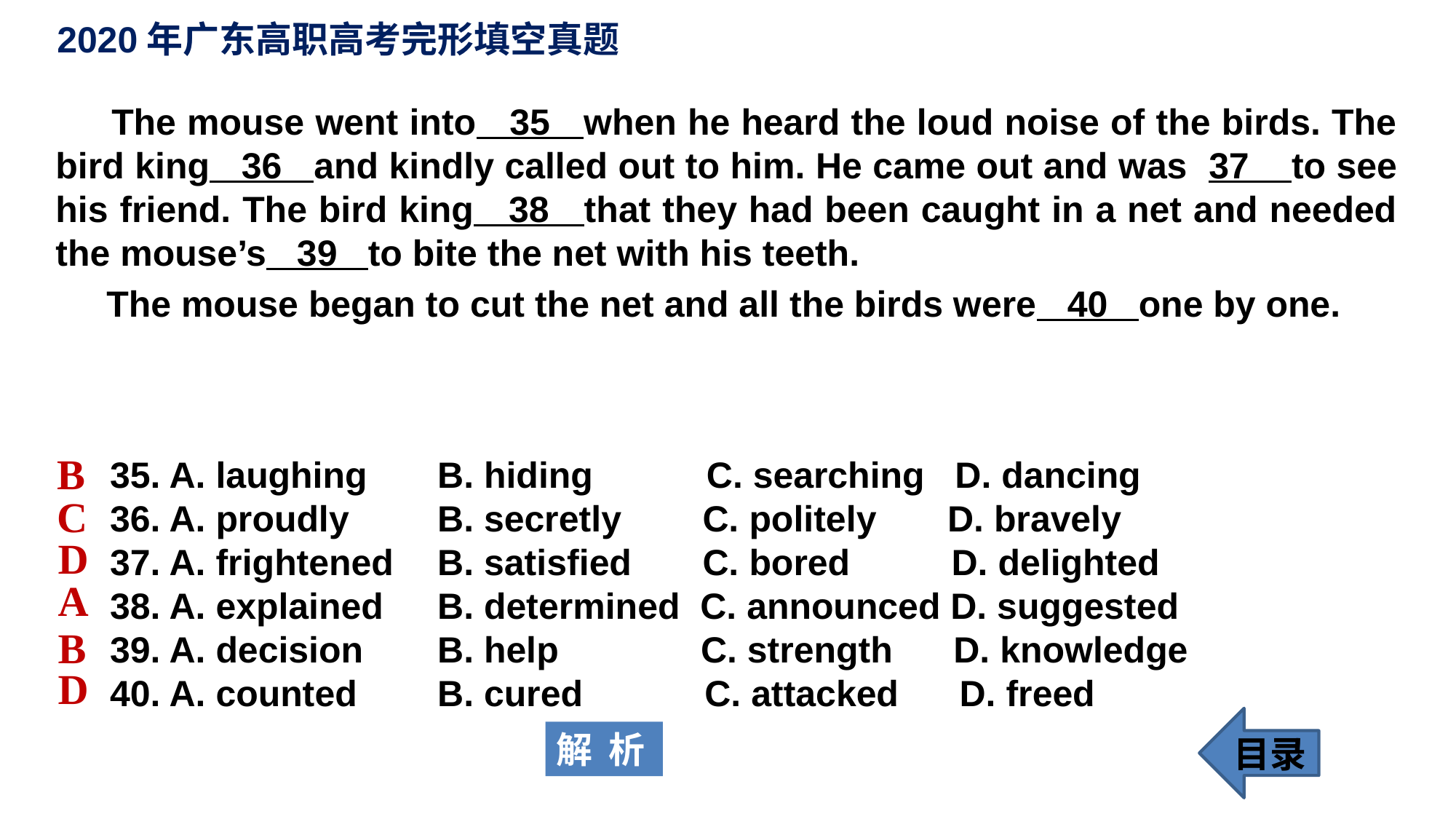

2020年广东高职高考完形填空真题
     The mouse went into   35   when he heard the loud noise of the birds. The bird king   36   and kindly called out to him. He came out and was  37    to see his friend. The bird king   38   that they had been caught in a net and needed the mouse’s   39   to bite the net with his teeth.
     The mouse began to cut the net and all the birds were   40   one by one.
B
35. A. laughing	B. hiding	     C. searching   D. dancing
36. A. proudly	B. secretly        C. politely       D. bravely
37. A. frightened	B. satisfied       C. bored          D. delighted
38. A. explained	B. determined  C. announced D. suggested
39. A. decision	B. help              C. strength      D. knowledge
40. A. counted	B. cured            C. attacked      D. freed
C
D
A
B
D
目录
解  析
130